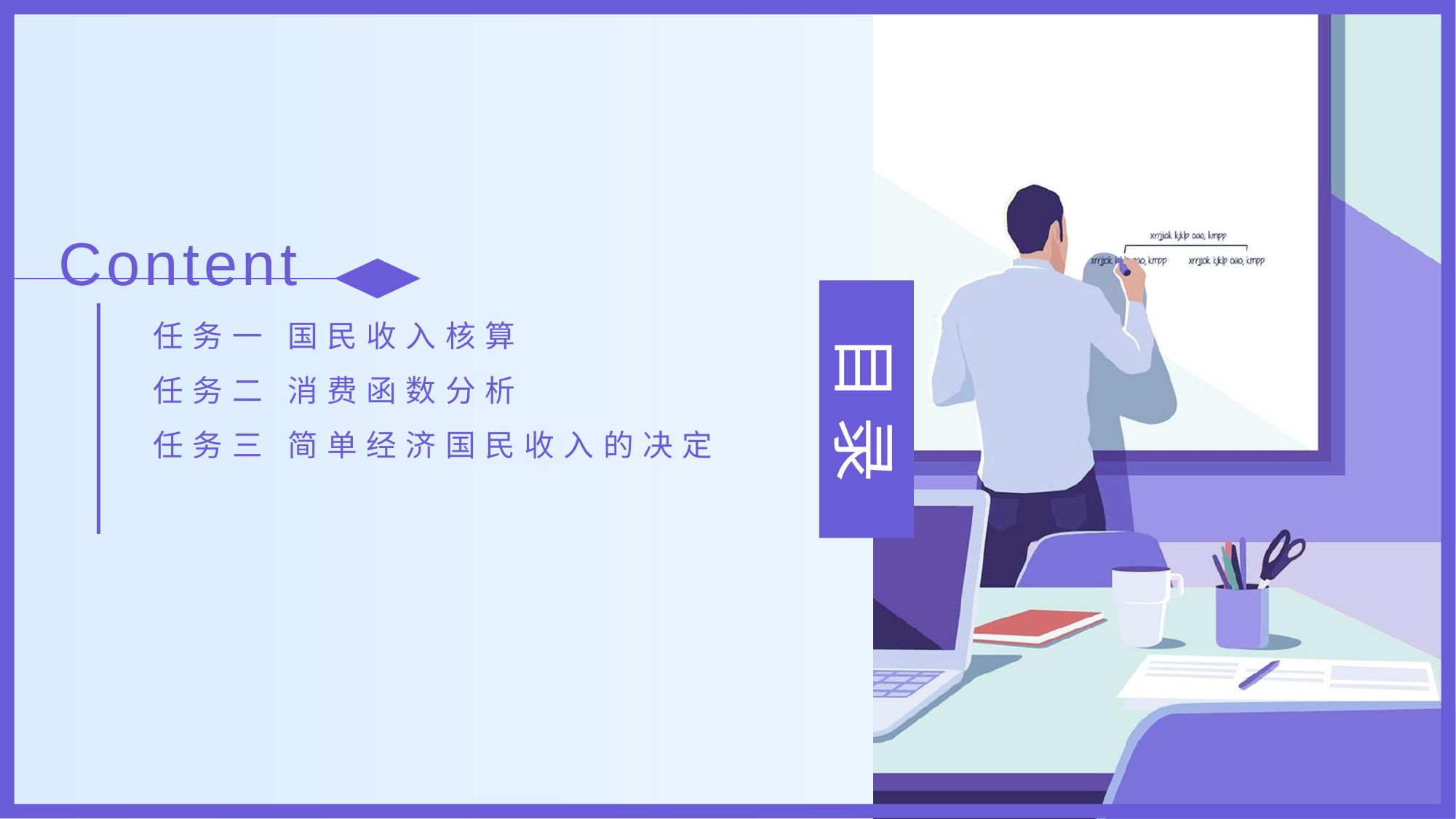

Content

任务一 国民收入核算
任务二 消费函数分析
任务三 简单经济国民收入的决定
目 录